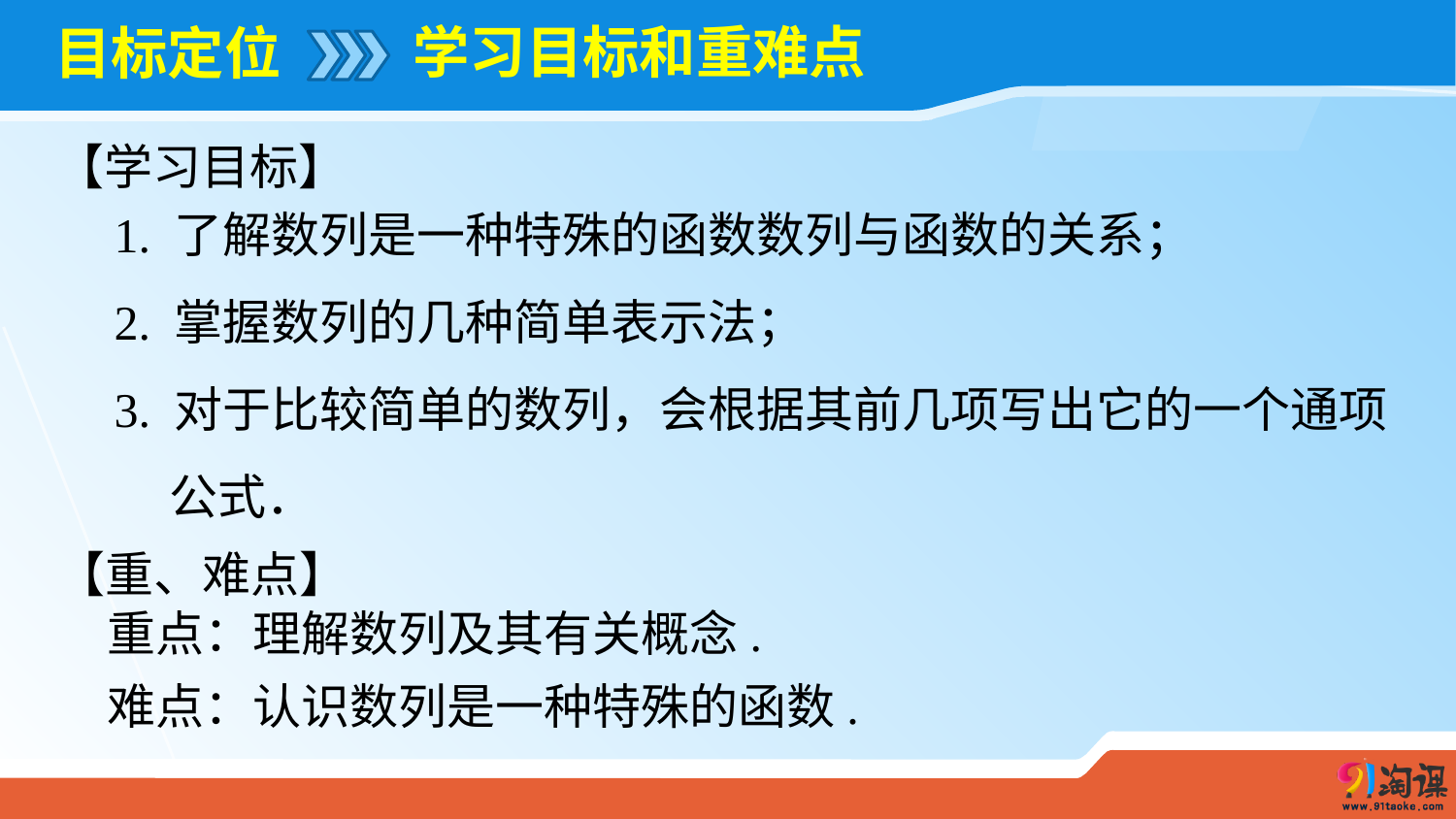

学习目标和重难点
# 目标定位
【学习目标】
1. 了解数列是一种特殊的函数数列与函数的关系；
2. 掌握数列的几种简单表示法；
3. 对于比较简单的数列，会根据其前几项写出它的一个通项
    公式．

【重、难点】
重点：理解数列及其有关概念.
难点：认识数列是一种特殊的函数.